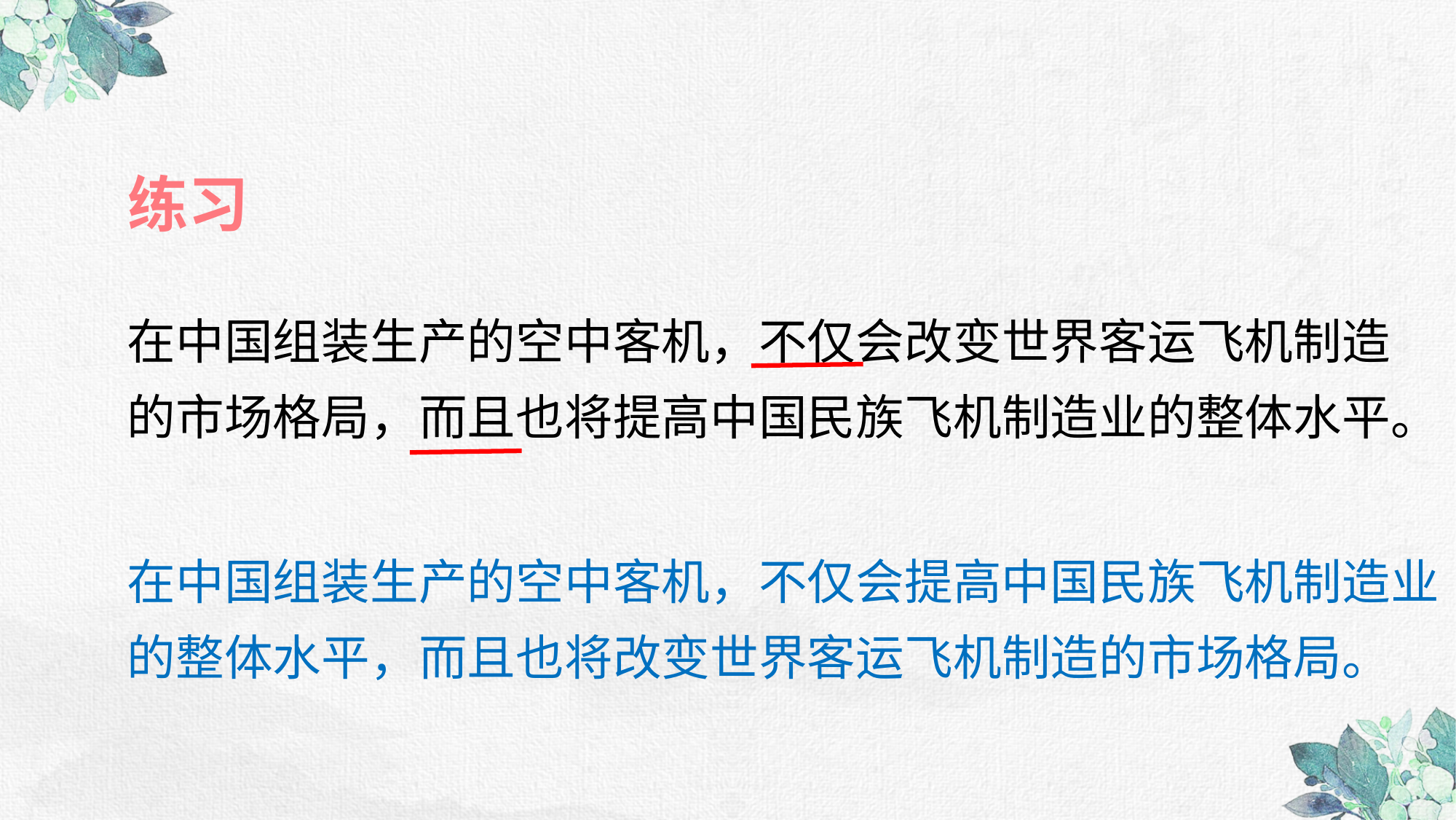

练习
在中国组装生产的空中客机，不仅会改变世界客运飞机制造
的市场格局，而且也将提高中国民族飞机制造业的整体水平。

在中国组装生产的空中客机，不仅会提高中国民族飞机制造业
的整体水平，而且也将改变世界客运飞机制造的市场格局。